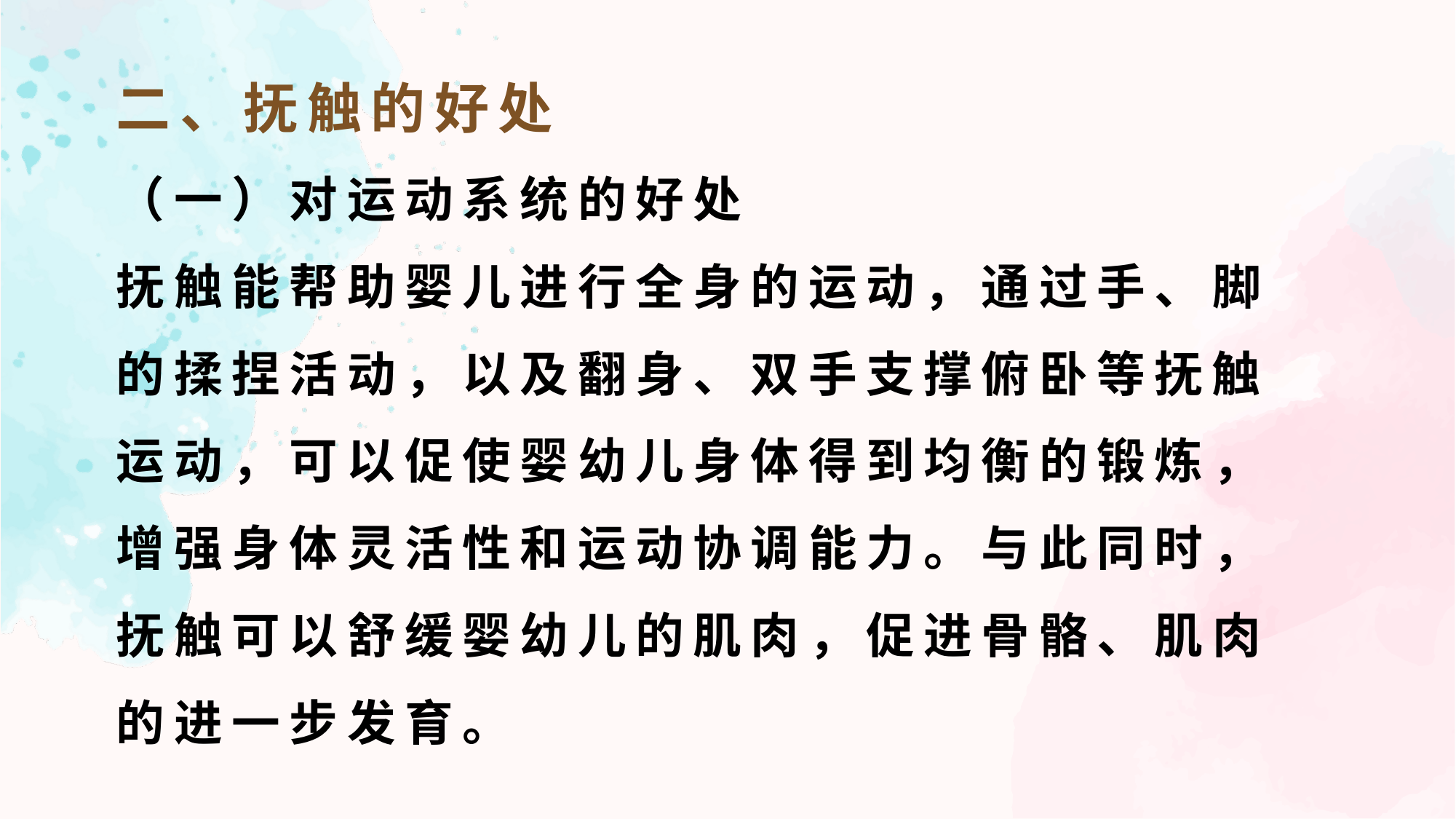

二、抚触的好处
（一）对运动系统的好处
抚触能帮助婴儿进行全身的运动，通过手、脚的揉捏活动，以及翻身、双手支撑俯卧等抚触运动，可以促使婴幼儿身体得到均衡的锻炼，增强身体灵活性和运动协调能力。与此同时，抚触可以舒缓婴幼儿的肌肉，促进骨骼、肌肉的进一步发育。